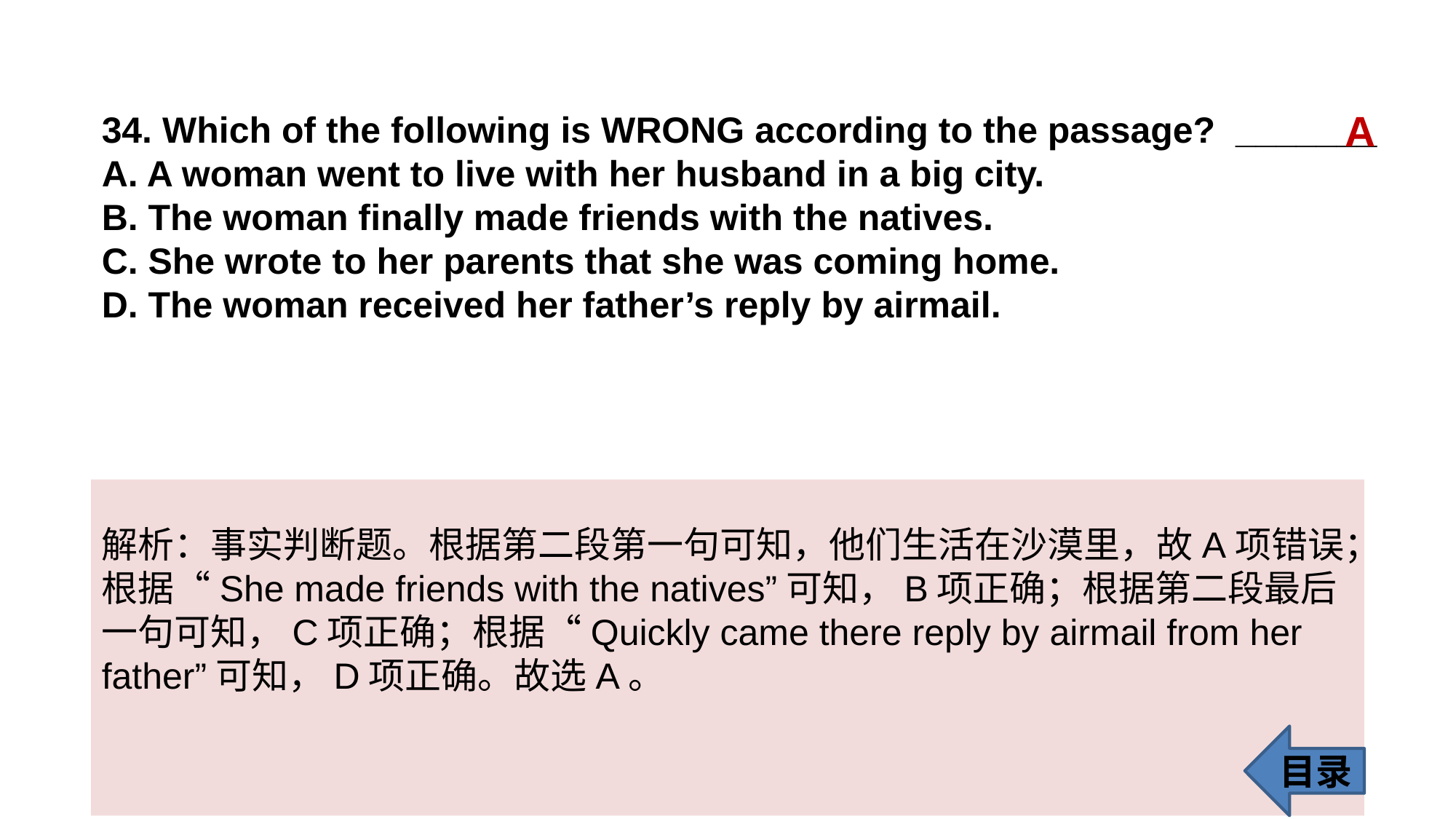

A
34. Which of the following is WRONG according to the passage?  _______
A. A woman went to live with her husband in a big city.
B. The woman finally made friends with the natives.
C. She wrote to her parents that she was coming home.
D. The woman received her father’s reply by airmail.

解析：事实判断题。根据第二段第一句可知，他们生活在沙漠里，故A项错误；根据“She made friends with the natives”可知，B项正确；根据第二段最后一句可知，C项正确；根据“Quickly came there reply by airmail from her father”可知，D项正确。故选A。
目录
35